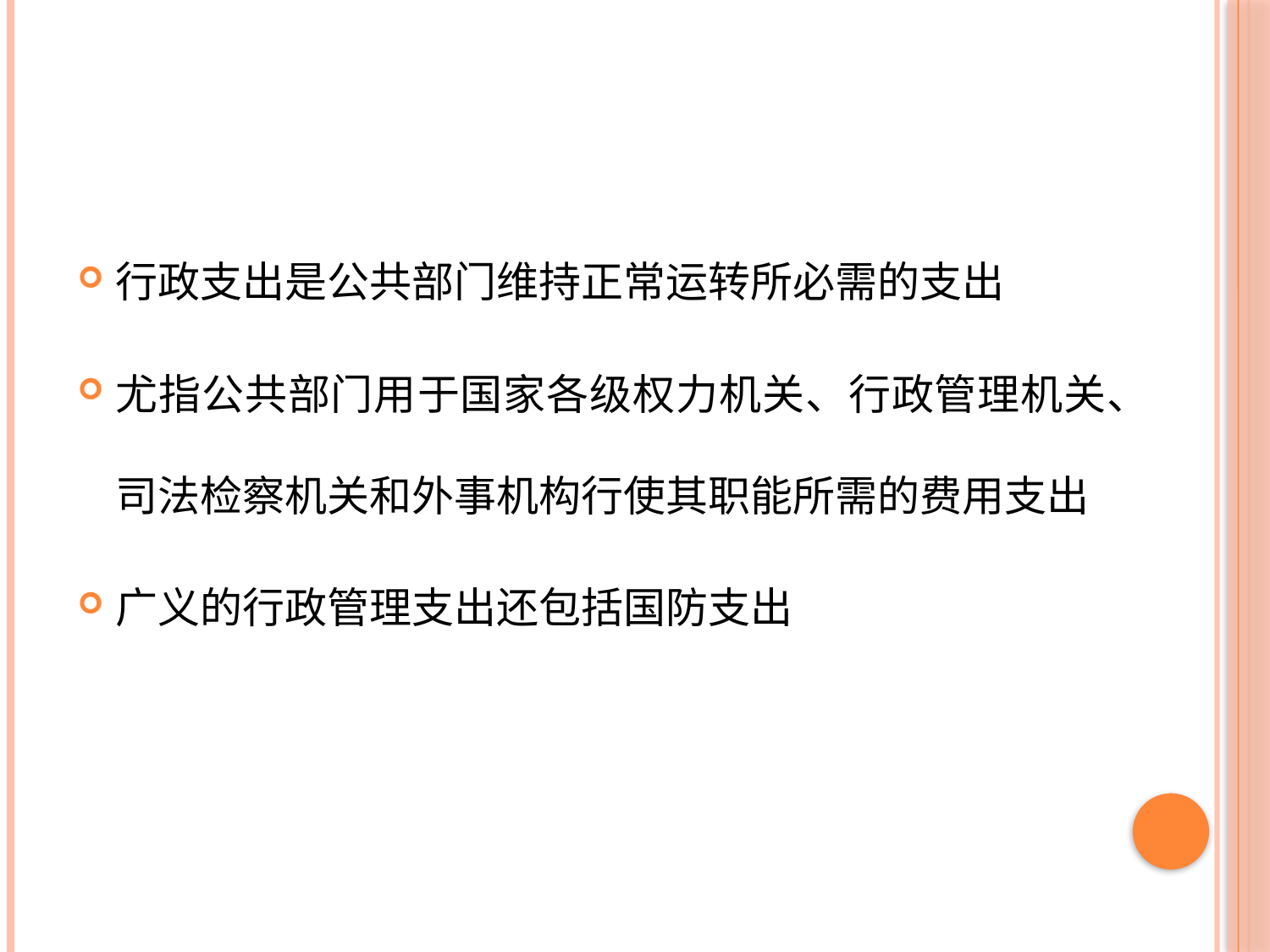

行政支出是公共部门维持正常运转所必需的支出
尤指公共部门用于国家各级权力机关、行政管理机关、司法检察机关和外事机构行使其职能所需的费用支出
广义的行政管理支出还包括国防支出